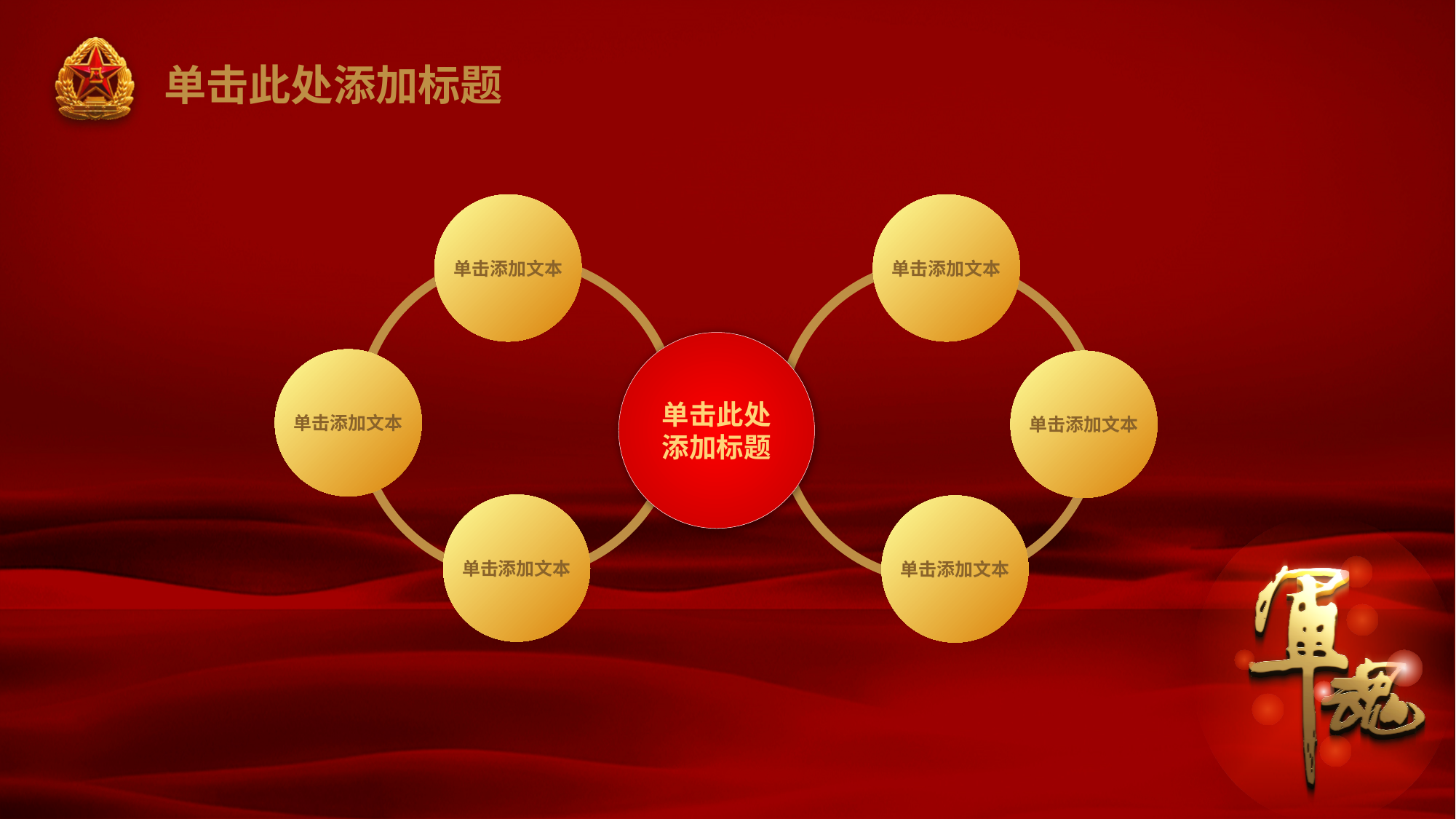

# 单击此处添加标题
单击添加文本
单击添加文本

单击此处
添加标题
单击添加文本
单击添加文本
单击添加文本
单击添加文本